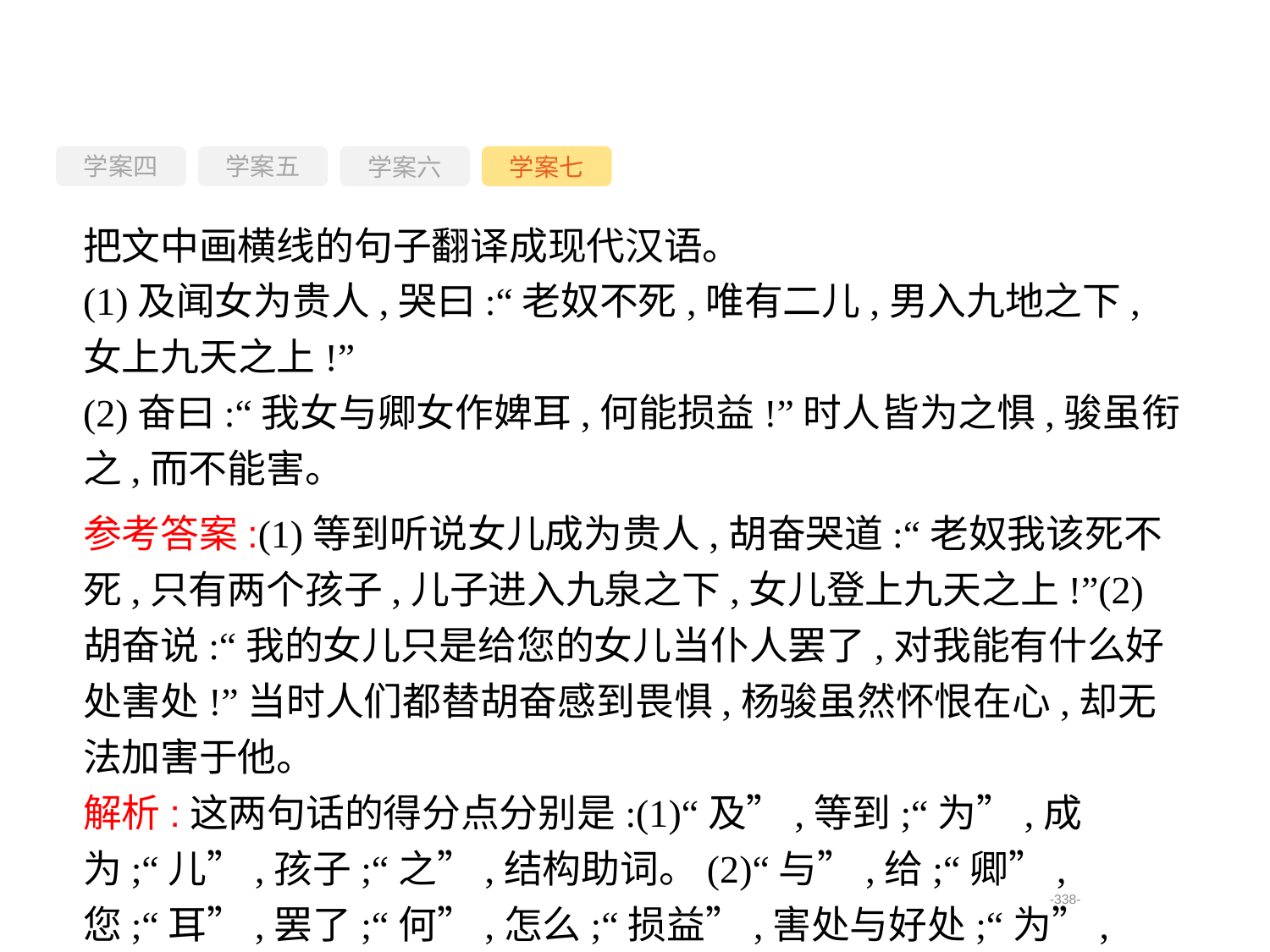

学案四
学案六
学案七
学案五
把文中画横线的句子翻译成现代汉语。
(1)及闻女为贵人,哭曰:“老奴不死,唯有二儿,男入九地之下,女上九天之上!”
(2)奋曰:“我女与卿女作婢耳,何能损益!”时人皆为之惧,骏虽衔之,而不能害。
参考答案:(1)等到听说女儿成为贵人,胡奋哭道:“老奴我该死不死,只有两个孩子,儿子进入九泉之下,女儿登上九天之上!”(2)胡奋说:“我的女儿只是给您的女儿当仆人罢了,对我能有什么好处害处!”当时人们都替胡奋感到畏惧,杨骏虽然怀恨在心,却无法加害于他。
解析:这两句话的得分点分别是:(1)“及”,等到;“为”,成为;“儿”,孩子;“之”,结构助词。(2)“与”,给;“卿”,您;“耳”,罢了;“何”,怎么;“损益”,害处与好处;“为”,替;“之”,代词,胡奋;“衔”,怀恨;“而”,转折连词,却。
-338-